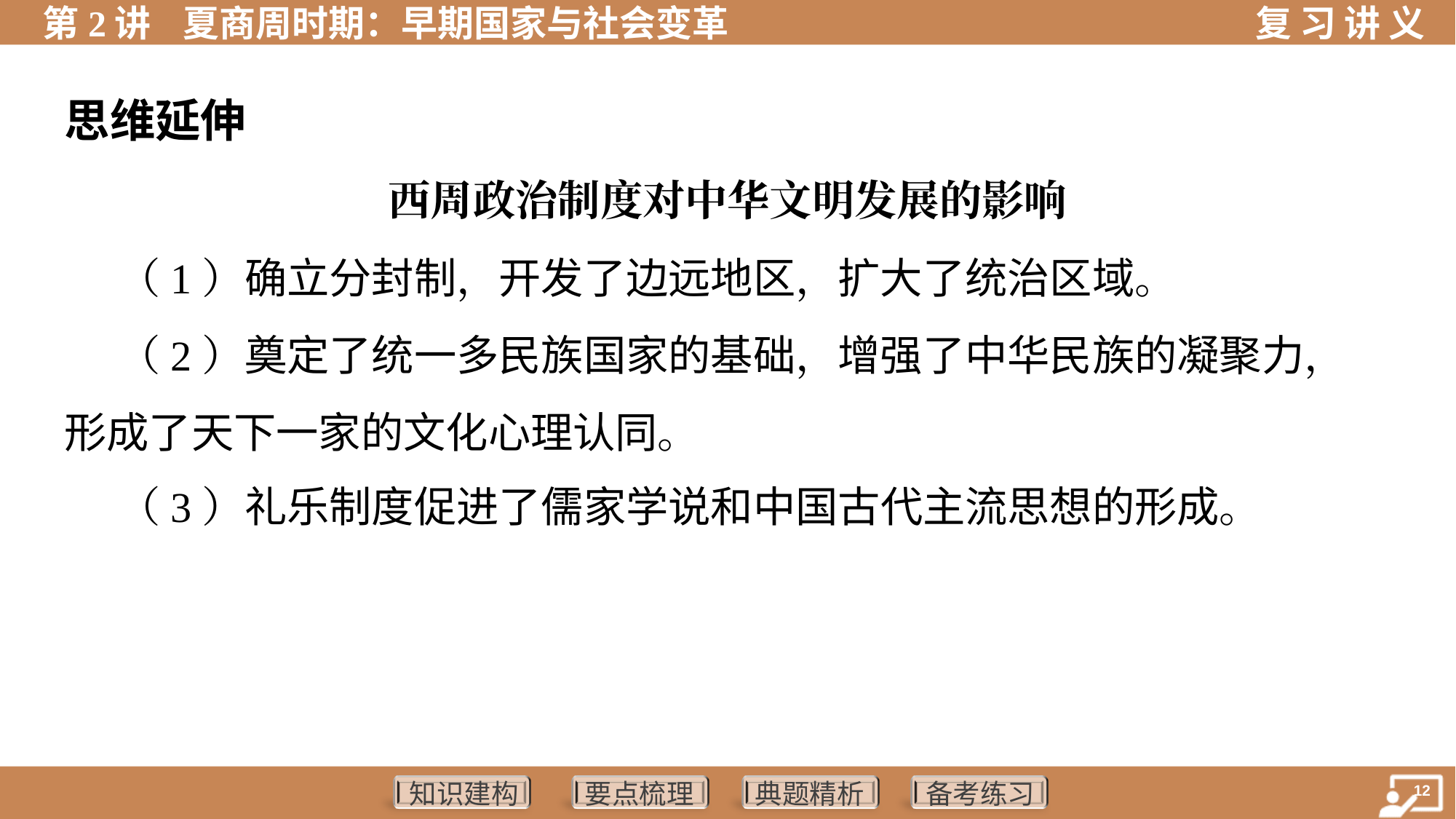

思维延伸
西周政治制度对中华文明发展的影响
    （1）确立分封制，开发了边远地区，扩大了统治区域。
    （2）奠定了统一多民族国家的基础，增强了中华民族的凝聚力，
形成了天下一家的文化心理认同。
    （3）礼乐制度促进了儒家学说和中国古代主流思想的形成。